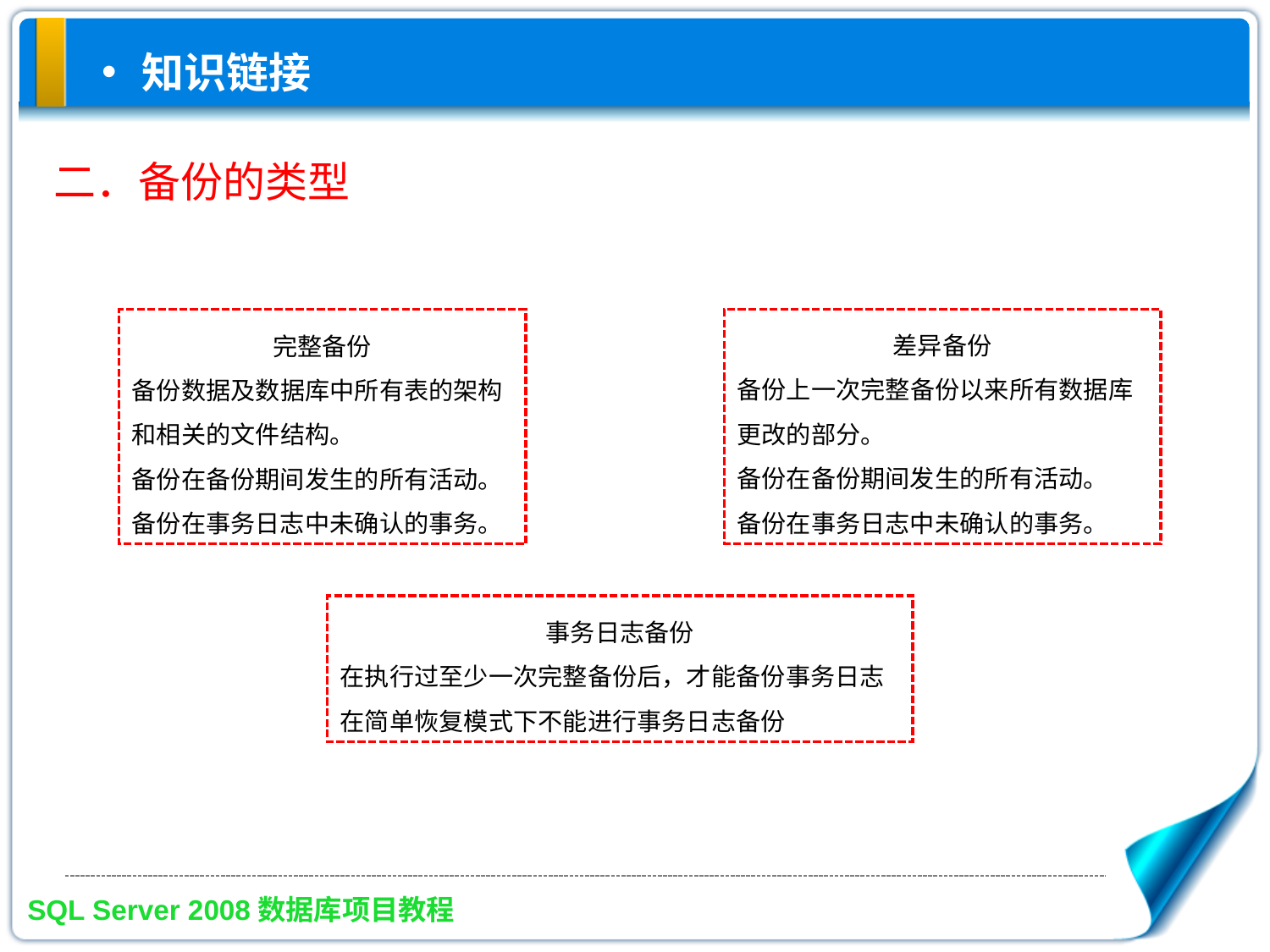

知识链接
二．备份的类型
差异备份
备份上一次完整备份以来所有数据库更改的部分。
备份在备份期间发生的所有活动。
备份在事务日志中未确认的事务。
完整备份
备份数据及数据库中所有表的架构和相关的文件结构。
备份在备份期间发生的所有活动。
备份在事务日志中未确认的事务。
事务日志备份
在执行过至少一次完整备份后，才能备份事务日志
在简单恢复模式下不能进行事务日志备份